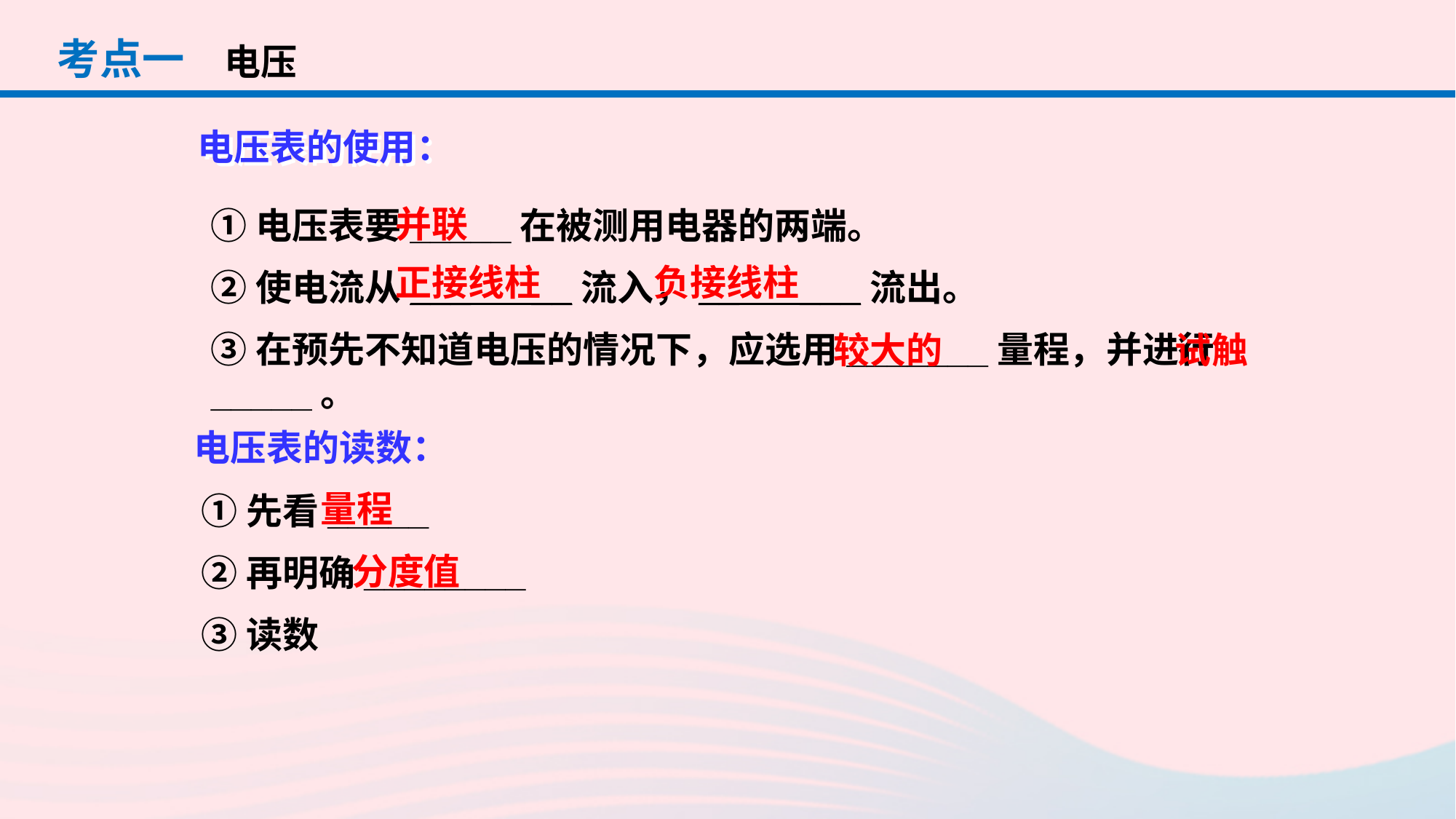

考点一
电压
电压表的使用：
并联
①电压表要_____在被测用电器的两端。
②使电流从___      __流入，__      ___流出。
③在预先不知道电压的情况下，应选用_______量程，并进行_____。
负接线柱
正接线柱
较大的
试触
电压表的读数：
量程
①先看_____
②再明确________
③读数
分度值